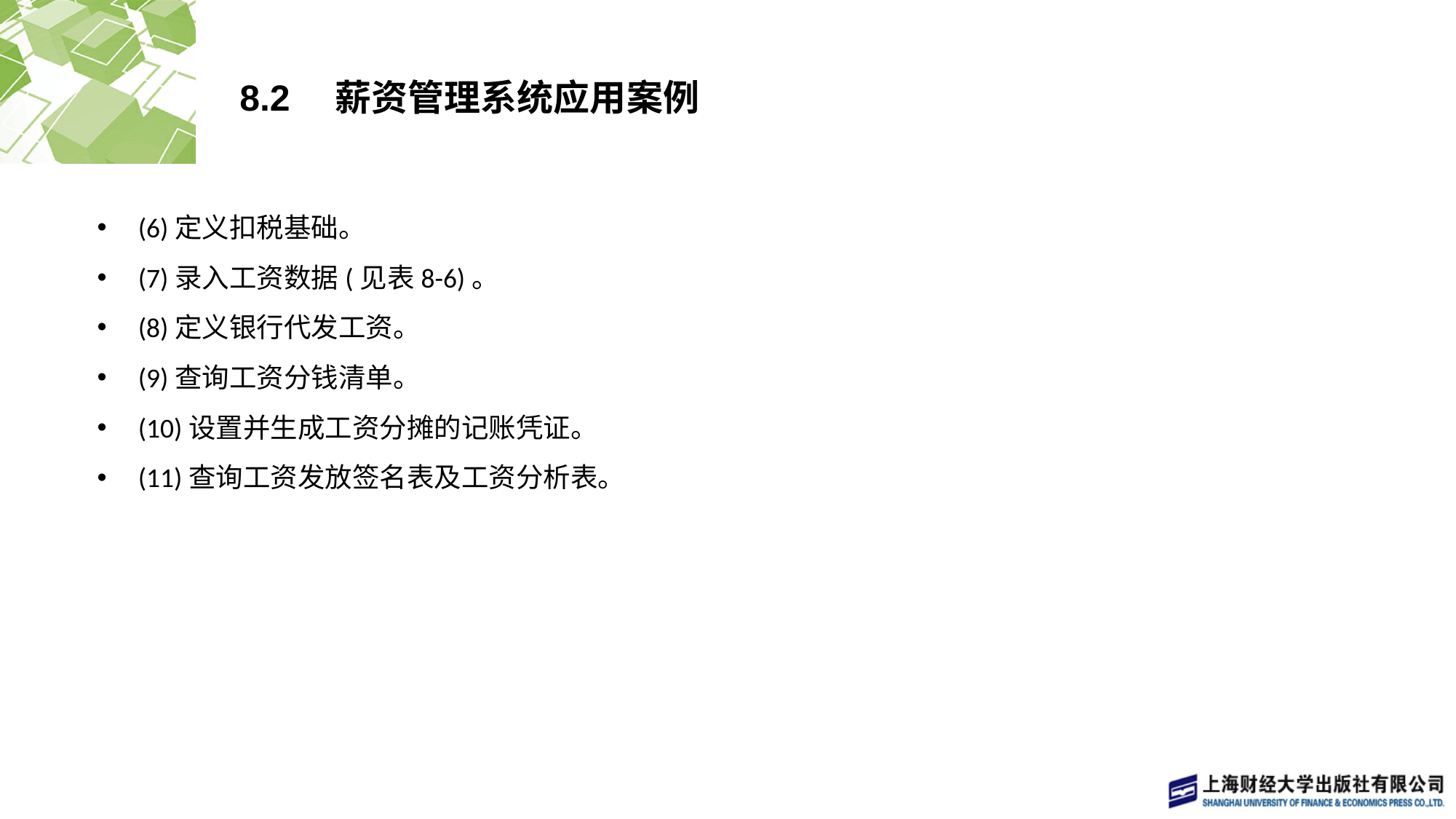

# 8.2　薪资管理系统应用案例
(6)定义扣税基础。
(7)录入工资数据(见表8-6)。
(8)定义银行代发工资。
(9)查询工资分钱清单。
(10)设置并生成工资分摊的记账凭证。
(11)查询工资发放签名表及工资分析表。